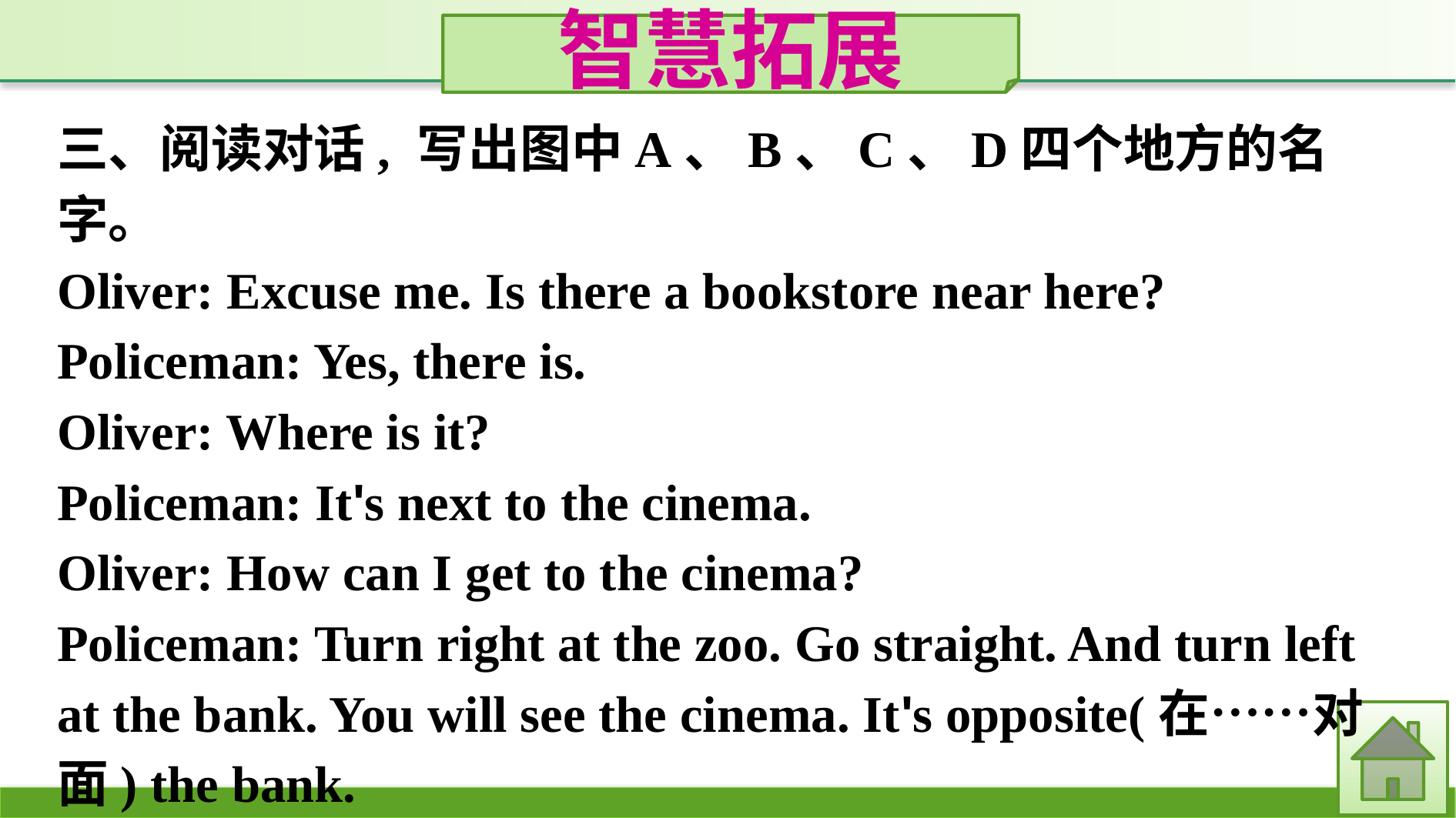

智慧拓展
三、阅读对话, 写出图中A、B、C、D四个地方的名字。
Oliver: Excuse me. Is there a bookstore near here?
Policeman: Yes, there is.
Oliver: Where is it?
Policeman: It's next to the cinema.
Oliver: How can I get to the cinema?
Policeman: Turn right at the zoo. Go straight. And turn left at the bank. You will see the cinema. It's opposite(在……对面) the bank.